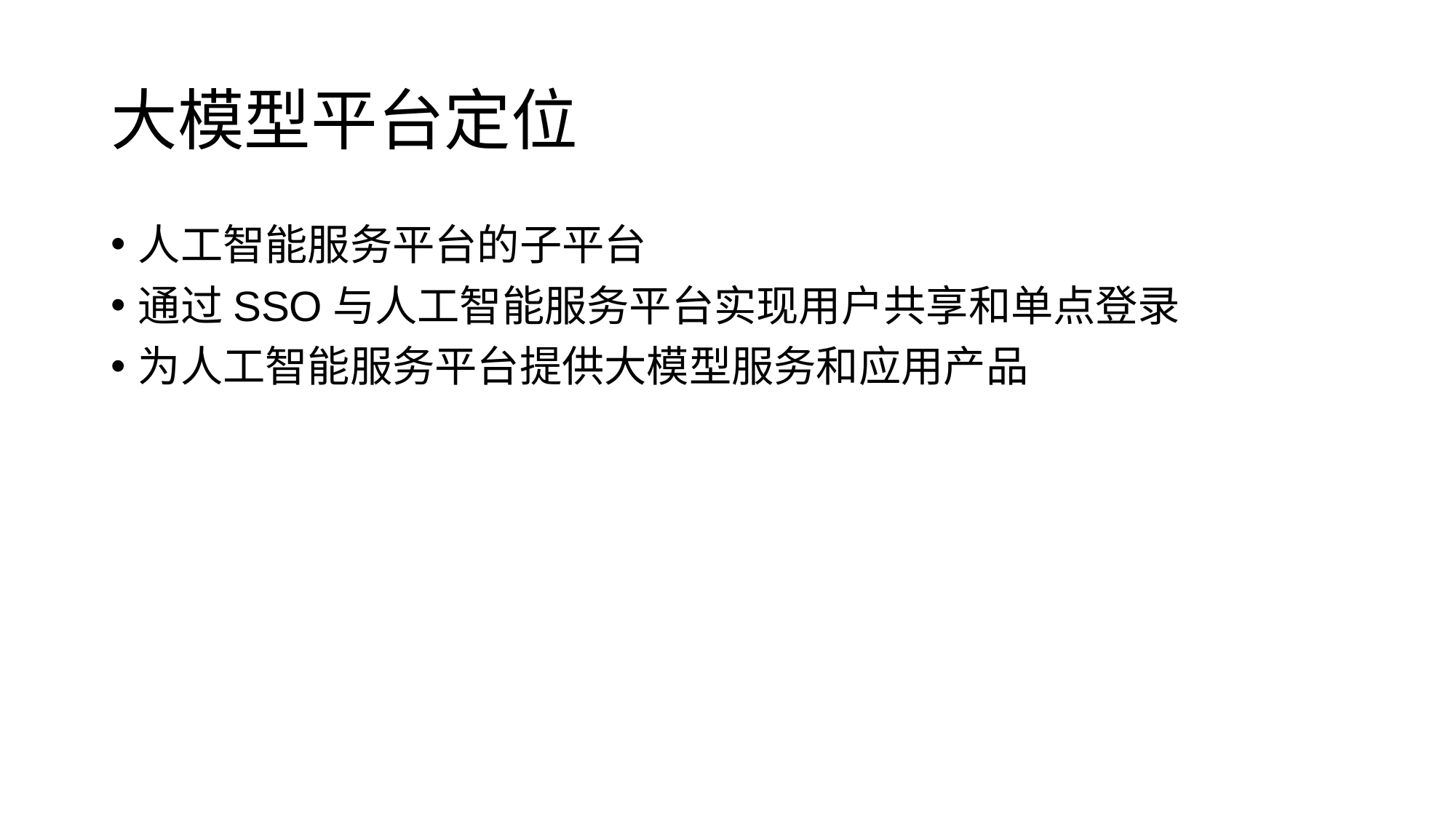

# 大模型平台定位
人工智能服务平台的子平台
通过SSO与人工智能服务平台实现用户共享和单点登录
为人工智能服务平台提供大模型服务和应用产品